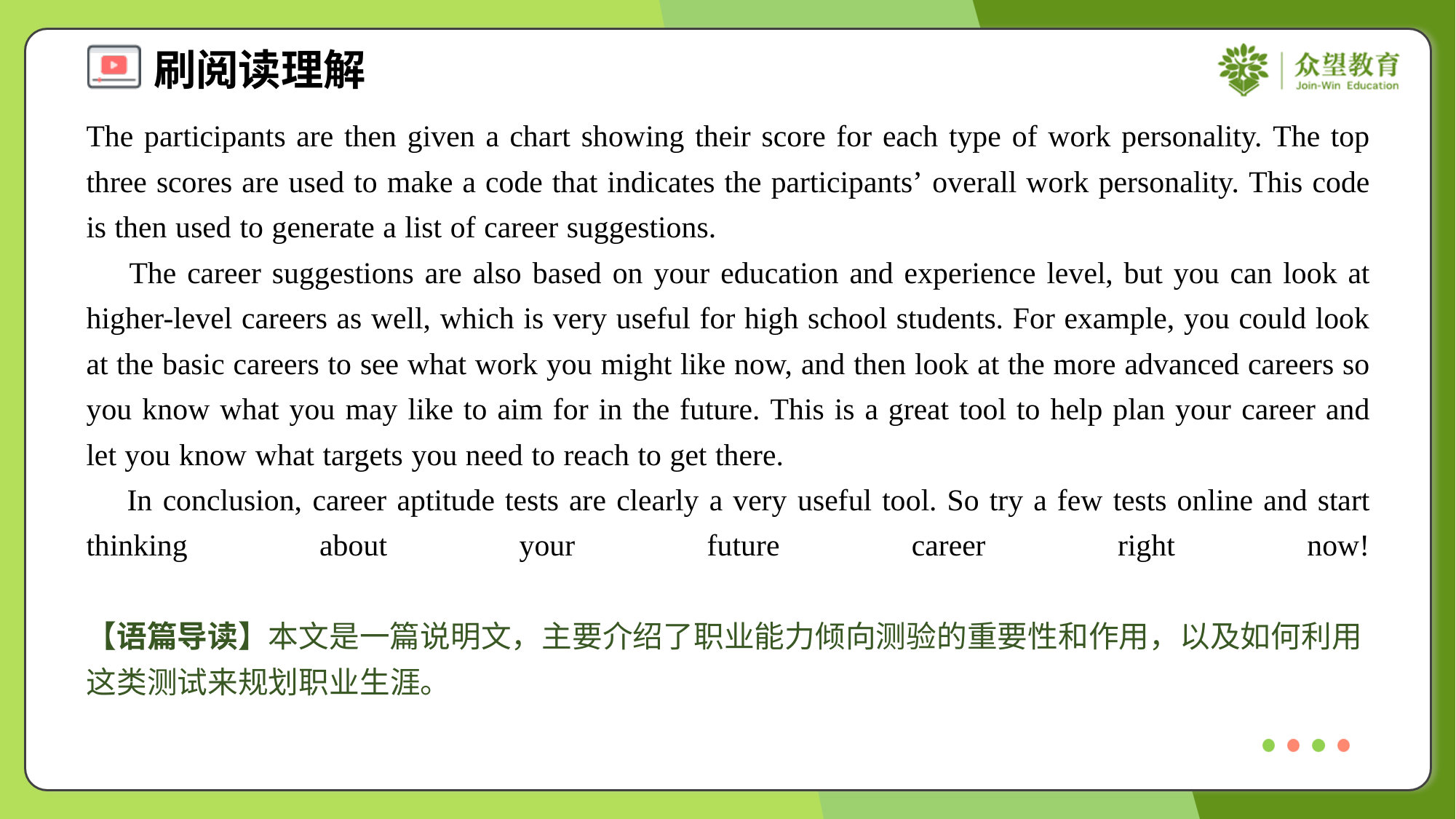

The participants are then given a chart showing their score for each type of work personality. The top three scores are used to make a code that indicates the participants’ overall work personality. This code is then used to generate a list of career suggestions.
    The career suggestions are also based on your education and experience level, but you can look at higher-level careers as well, which is very useful for high school students. For example, you could look at the basic careers to see what work you might like now, and then look at the more advanced careers so you know what you may like to aim for in the future. This is a great tool to help plan your career and let you know what targets you need to reach to get there.
    In conclusion, career aptitude tests are clearly a very useful tool. So try a few tests online and start thinking about your future career right now!#1.5
【语篇导读】本文是一篇说明文，主要介绍了职业能力倾向测验的重要性和作用，以及如何利用这类测试来规划职业生涯。